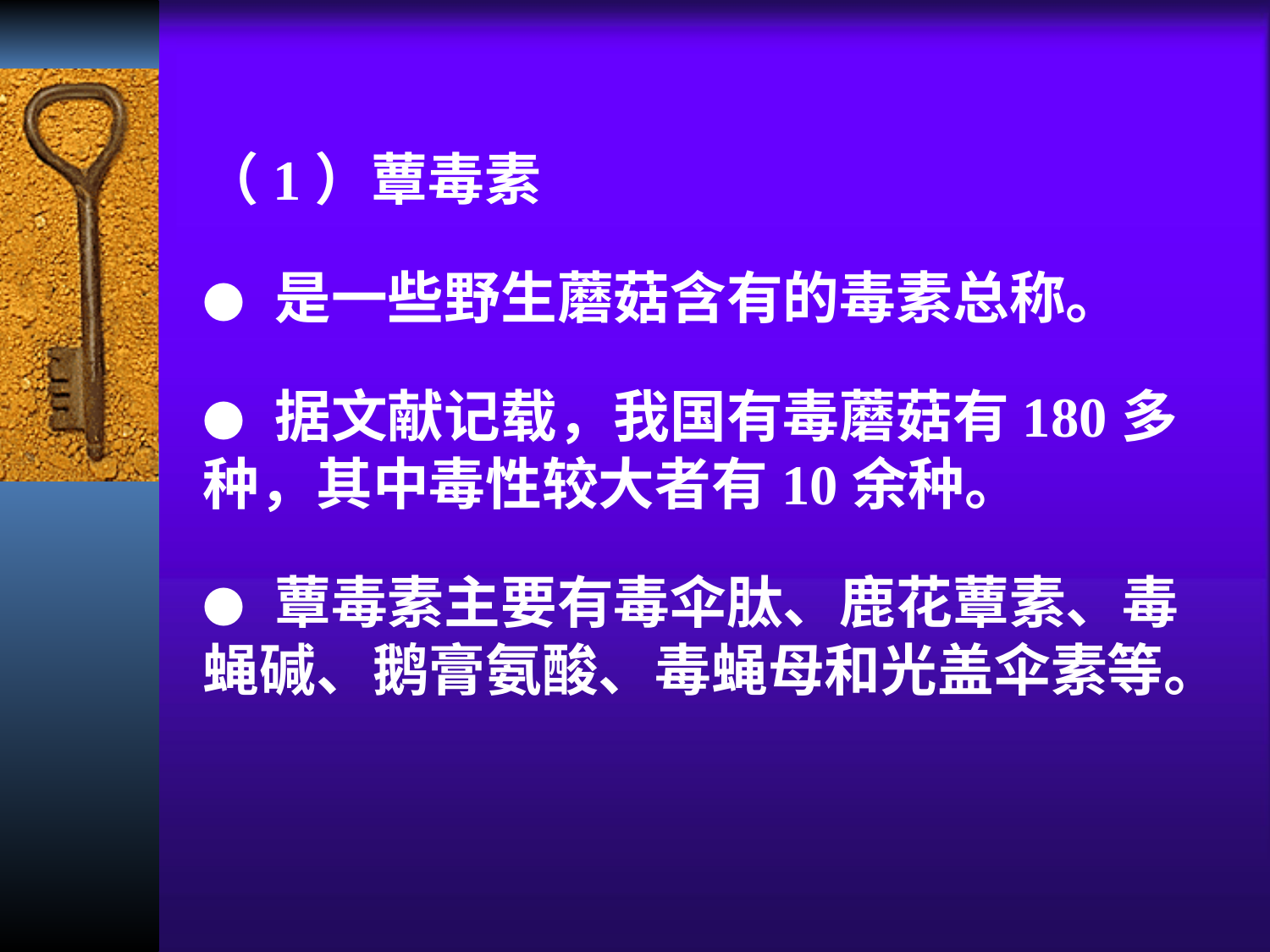

（1）蕈毒素

●  是一些野生蘑菇含有的毒素总称。

●  据文献记载，我国有毒蘑菇有180多种，其中毒性较大者有10余种。

●  蕈毒素主要有毒伞肽、鹿花蕈素、毒蝇碱、鹅膏氨酸、毒蝇母和光盖伞素等。